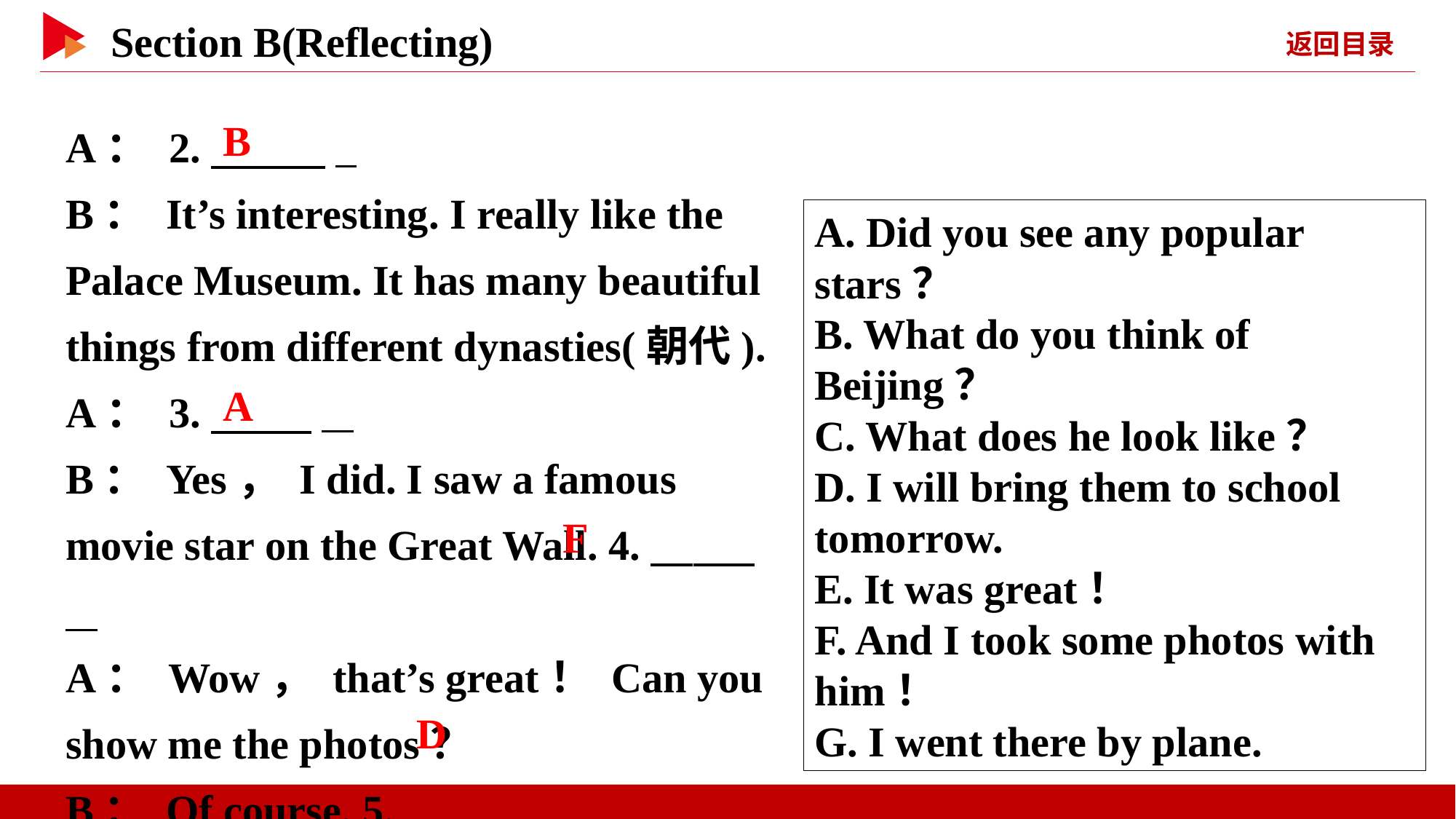

A： 2.　  　 _
B： It’s interesting. I really like the Palace Museum. It has many beautiful things from different dynasties(朝代).
A： 3.　      _
B： Yes， I did. I saw a famous movie star on the Great Wall. 4.　  　 _
A： Wow， that’s great！ Can you show me the photos？
B： Of course. 5.　   　 _
B
A. Did you see any popular stars？
B. What do you think of Beijing？
C. What does he look like？
D. I will bring them to school tomorrow.
E. It was great！
F. And I took some photos with him！
G. I went there by plane.
A
F
D